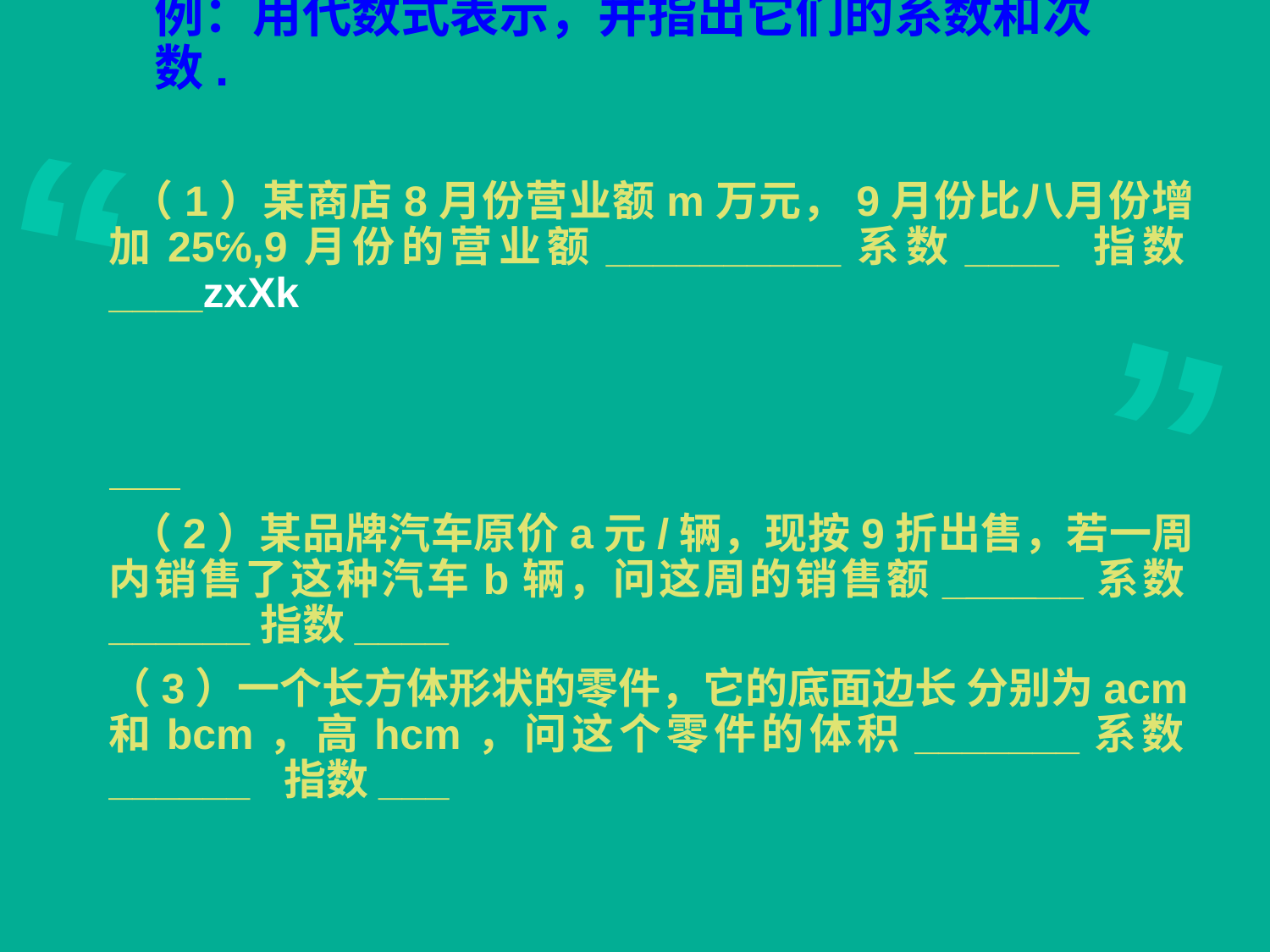

# 例：用代数式表示，并指出它们的系数和次数.
 （1）某商店8月份营业额m万元，9月份比八月份增加25℅,9月份的营业额__________系数____ 指数____zxXk

 （2）某品牌汽车原价a元/辆，现按9折出售，若一周内销售了这种汽车b辆，问这周的销售额______系数______指数____
（3）一个长方体形状的零件，它的底面边长 分别为acm和bcm，高hcm，问这个零件的体积_______系数______  指数___